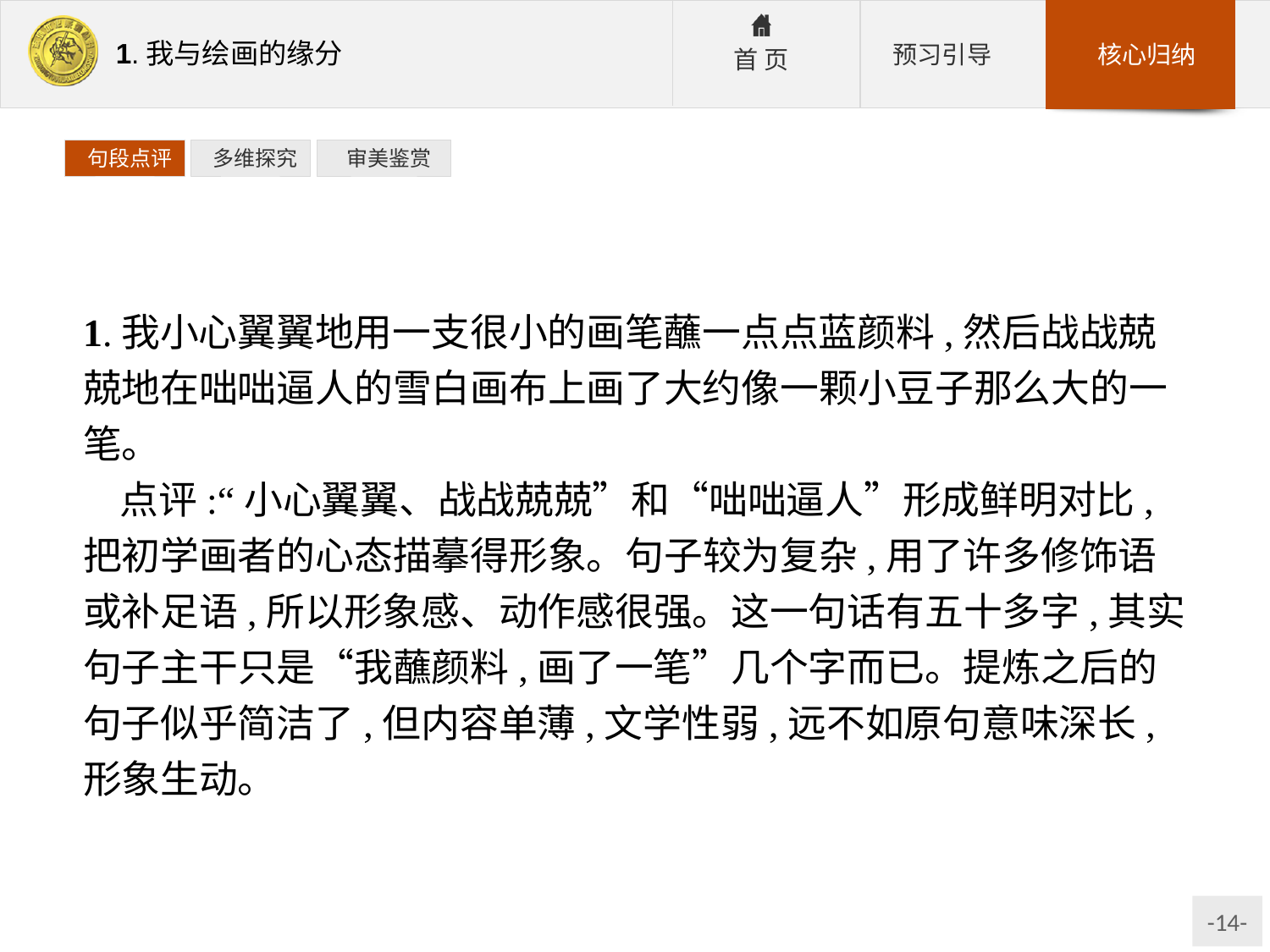

句段点评
 多维探究
 审美鉴赏
1.我小心翼翼地用一支很小的画笔蘸一点点蓝颜料,然后战战兢兢地在咄咄逼人的雪白画布上画了大约像一颗小豆子那么大的一笔。
点评:“小心翼翼、战战兢兢”和“咄咄逼人”形成鲜明对比,把初学画者的心态描摹得形象。句子较为复杂,用了许多修饰语或补足语,所以形象感、动作感很强。这一句话有五十多字,其实句子主干只是“我蘸颜料,画了一笔”几个字而已。提炼之后的句子似乎简洁了,但内容单薄,文学性弱,远不如原句意味深长,形象生动。